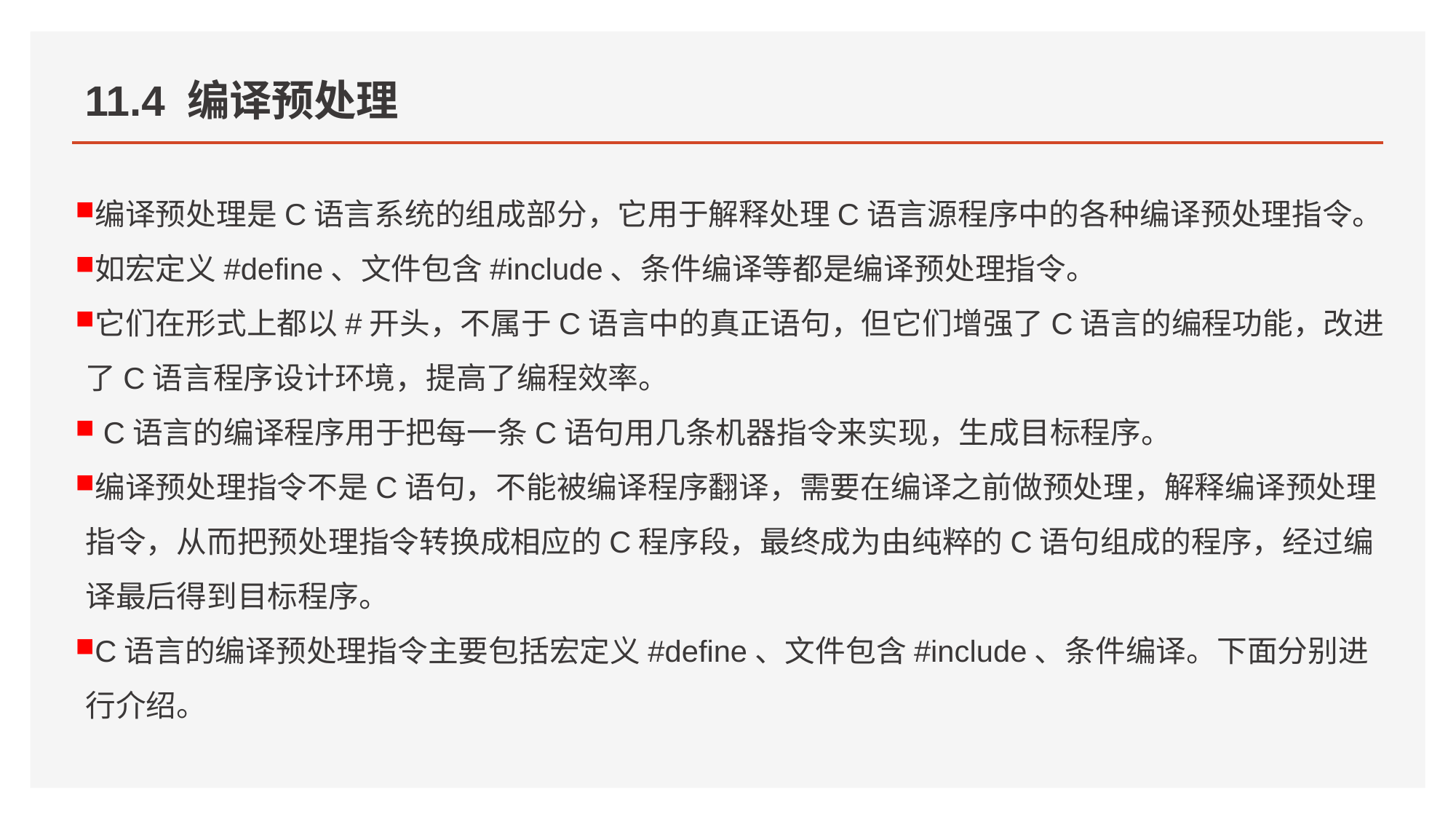

# 11.4 编译预处理
编译预处理是C语言系统的组成部分，它用于解释处理C语言源程序中的各种编译预处理指令。
如宏定义#define、文件包含#include、条件编译等都是编译预处理指令。
它们在形式上都以#开头，不属于C语言中的真正语句，但它们增强了C语言的编程功能，改进了C语言程序设计环境，提高了编程效率。
 C语言的编译程序用于把每一条C语句用几条机器指令来实现，生成目标程序。
编译预处理指令不是C语句，不能被编译程序翻译，需要在编译之前做预处理，解释编译预处理指令，从而把预处理指令转换成相应的C程序段，最终成为由纯粹的C语句组成的程序，经过编译最后得到目标程序。
C语言的编译预处理指令主要包括宏定义#define、文件包含#include、条件编译。下面分别进行介绍。